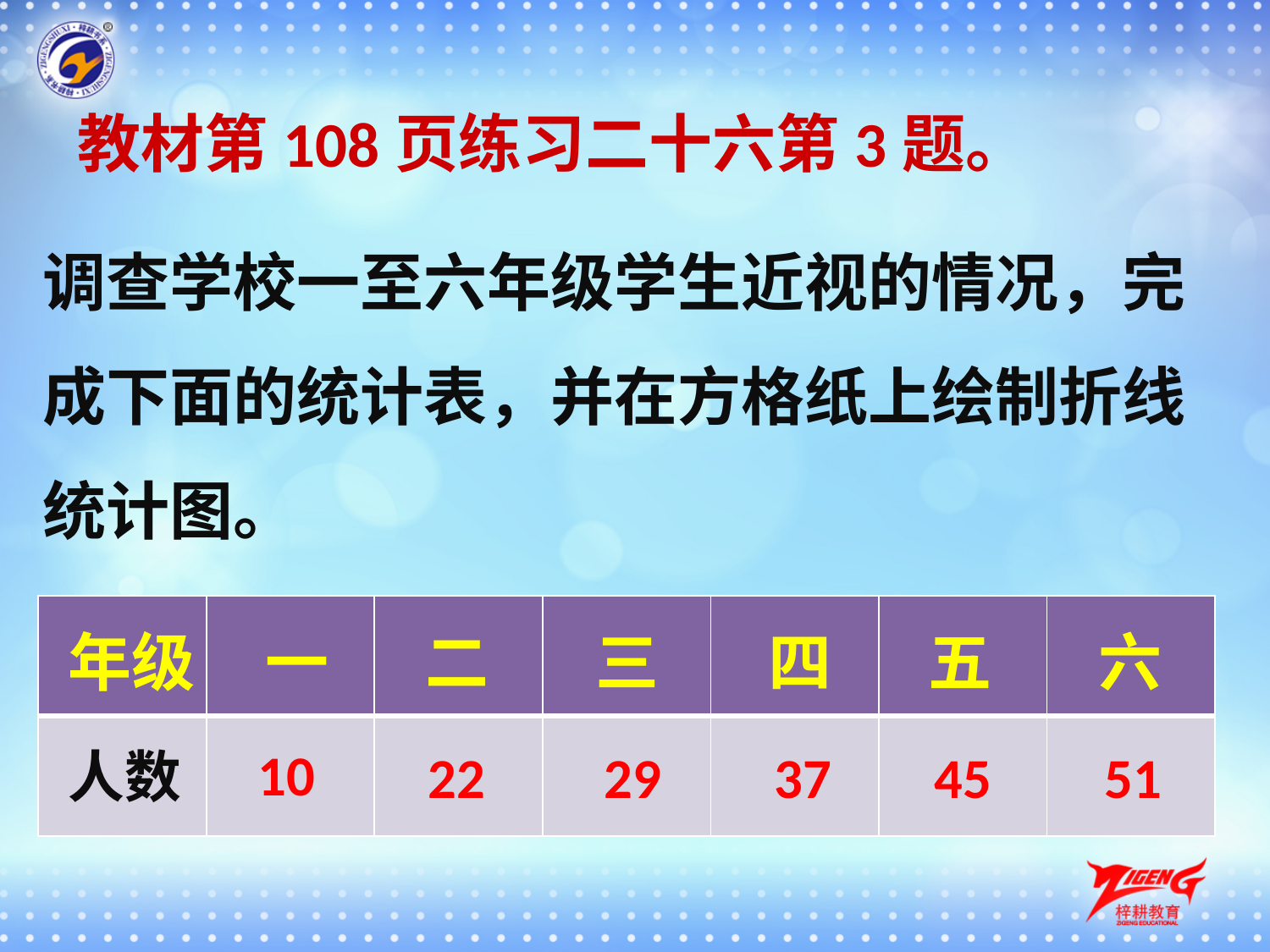

教材第108页练习二十六第3题。
调查学校一至六年级学生近视的情况，完成下面的统计表，并在方格纸上绘制折线统计图。
|  |  |  |  |  |  |  |
| --- | --- | --- | --- | --- | --- | --- |
|  |  |  |  |  |  |  |
年级
一
二
三
四
五
六
10
人数
22
29
37
45
51